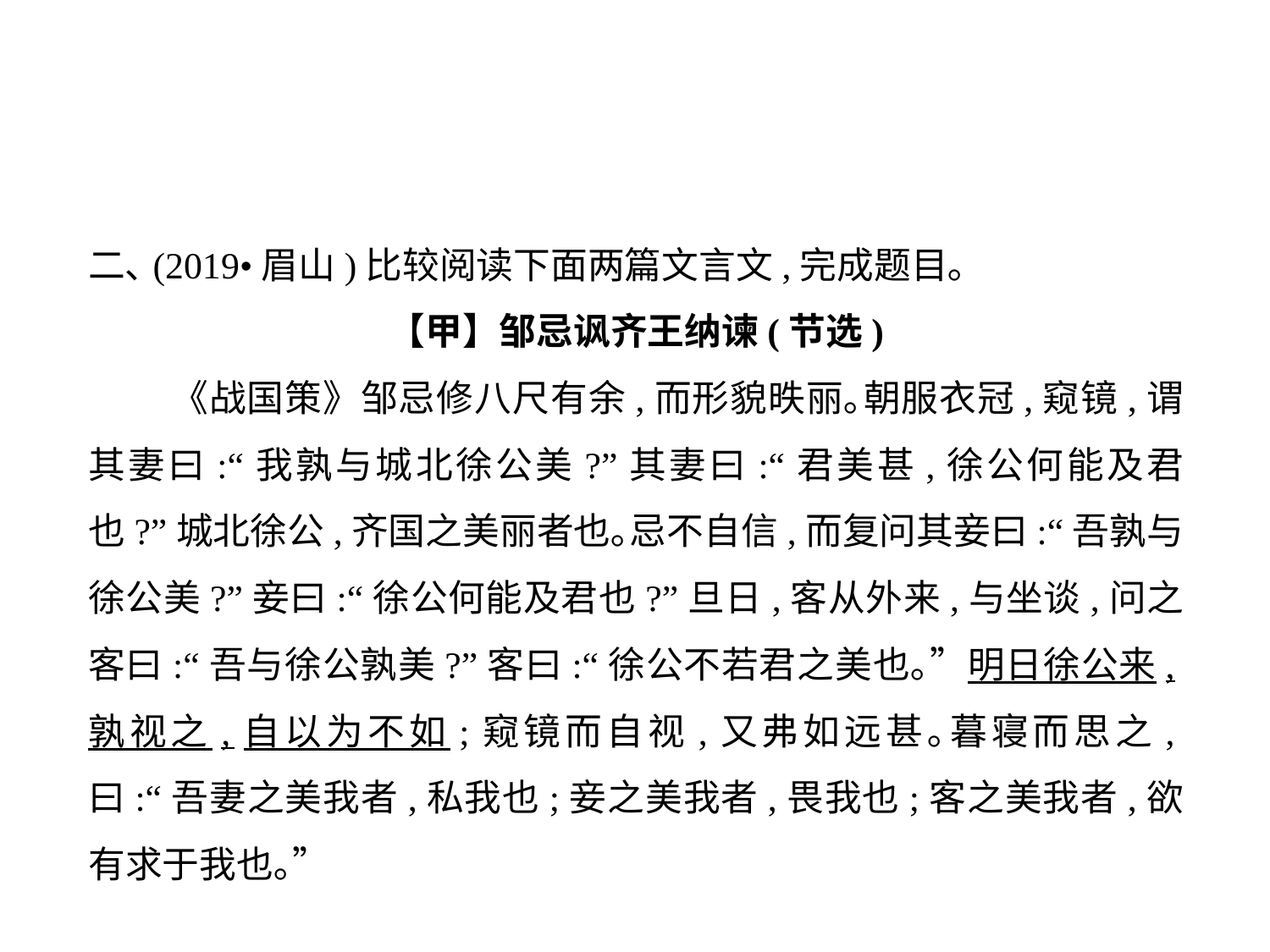

二､(2019•眉山)比较阅读下面两篇文言文,完成题目｡
【甲】邹忌讽齐王纳谏(节选)
        《战国策》邹忌修八尺有余,而形貌昳丽｡朝服衣冠,窥镜,谓其妻曰:“我孰与城北徐公美?”其妻曰:“君美甚,徐公何能及君也?”城北徐公,齐国之美丽者也｡忌不自信,而复问其妾曰:“吾孰与徐公美?”妾曰:“徐公何能及君也?”旦日,客从外来,与坐谈,问之客曰:“吾与徐公孰美?”客曰:“徐公不若君之美也｡”明日徐公来,孰视之,自以为不如;窥镜而自视,又弗如远甚｡暮寝而思之,曰:“吾妻之美我者,私我也;妾之美我者,畏我也;客之美我者,欲有求于我也｡”